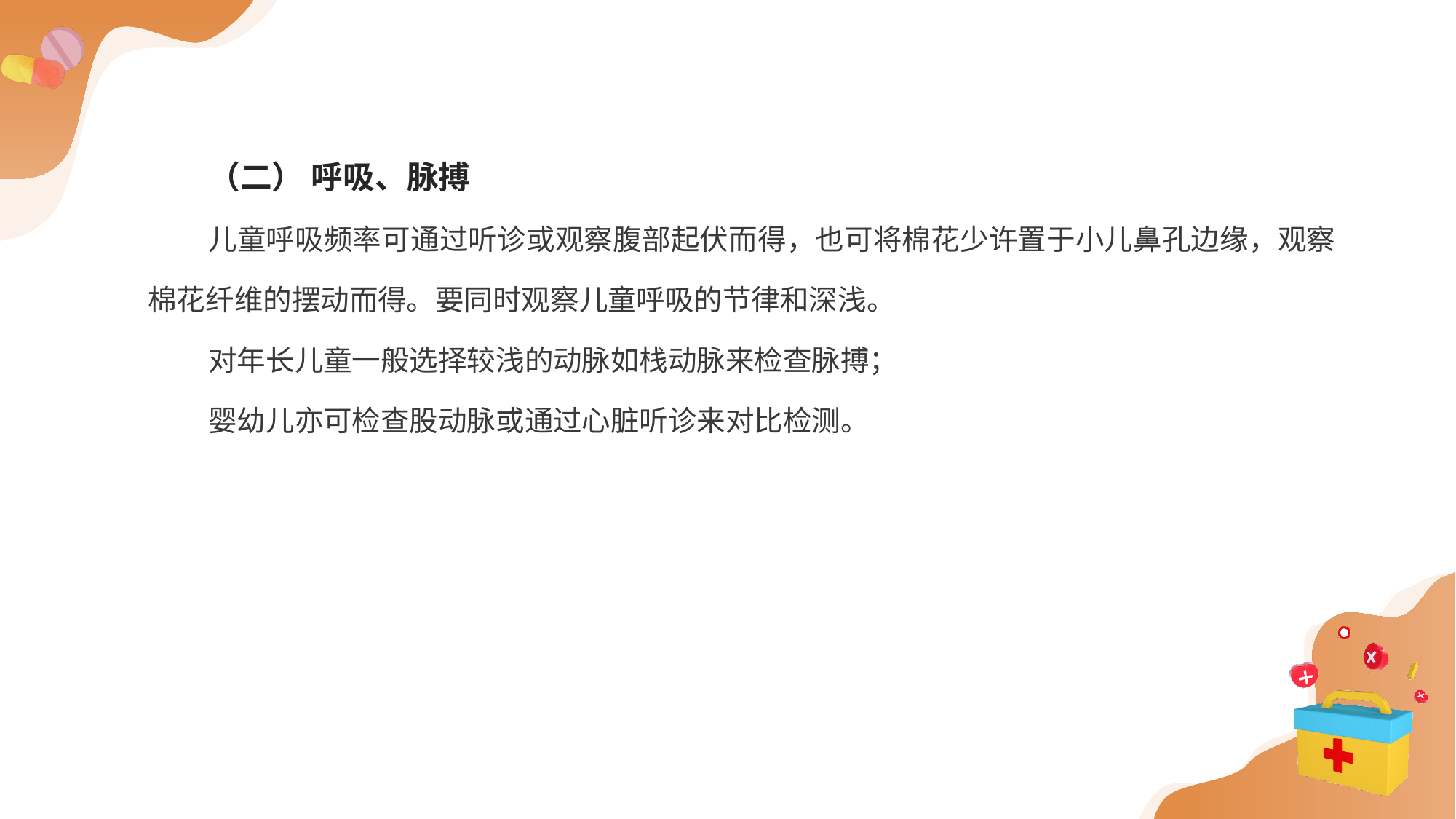

（二） 呼吸、脉搏
儿童呼吸频率可通过听诊或观察腹部起伏而得，也可将棉花少许置于小儿鼻孔边缘，观察棉花纤维的摆动而得。要同时观察儿童呼吸的节律和深浅。
对年长儿童一般选择较浅的动脉如栈动脉来检查脉搏；
婴幼儿亦可检查股动脉或通过心脏听诊来对比检测。